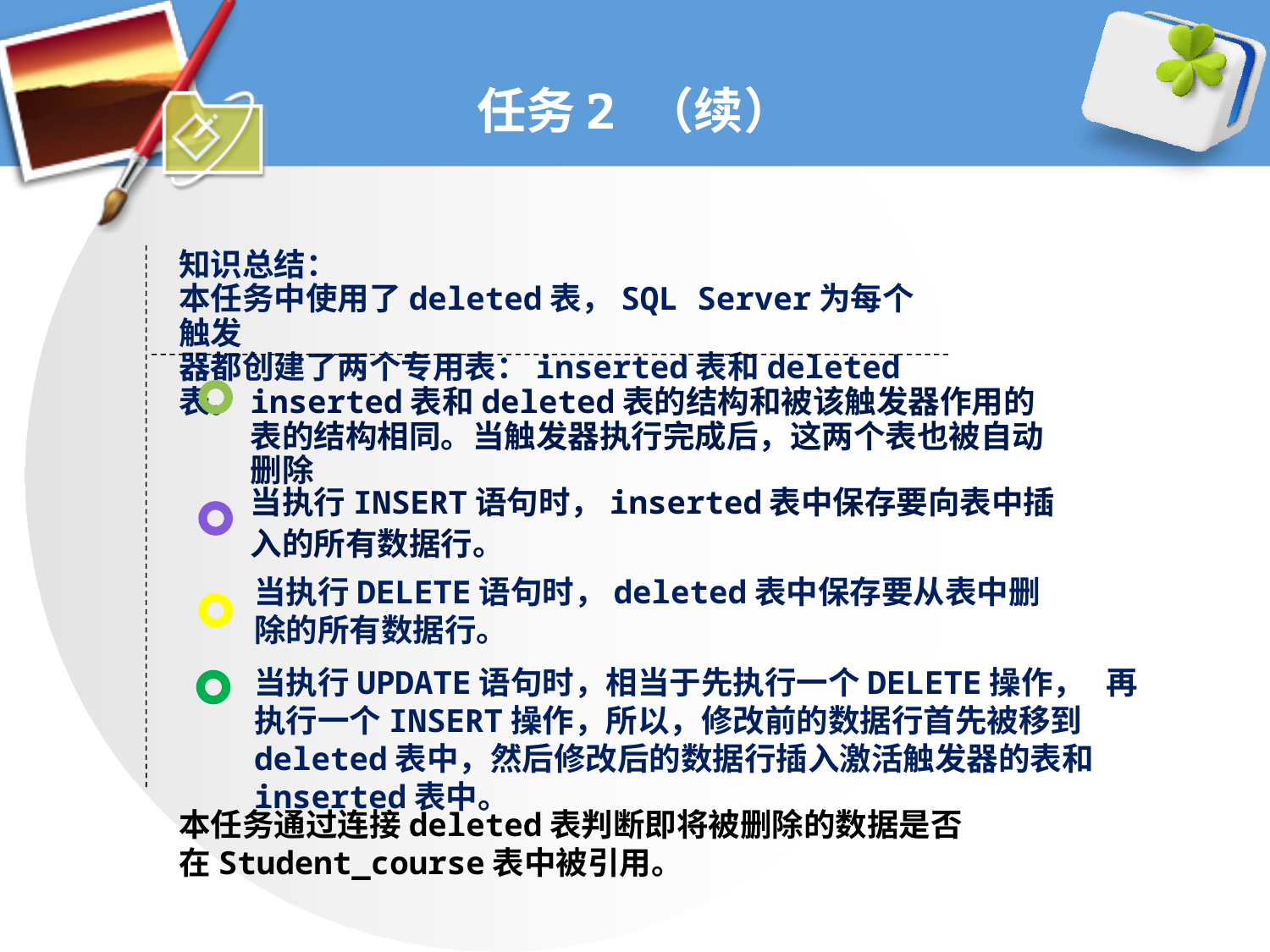

# 任务2  （续）
知识总结：
本任务中使用了deleted表，SQL Server为每个触发
器都创建了两个专用表：inserted表和deleted表。

inserted表和deleted表的结构和被该触发器作用的表的结构相同。当触发器执行完成后，这两个表也被自动删除

当执行INSERT语句时，inserted表中保存要向表中插入的所有数据行。

当执行DELETE语句时，deleted表中保存要从表中删除的所有数据行。

当执行UPDATE语句时，相当于先执行一个DELETE操作，   再执行一个INSERT操作，所以，修改前的数据行首先被移到deleted表中，然后修改后的数据行插入激活触发器的表和inserted表中。

本任务通过连接deleted表判断即将被删除的数据是否在Student_course表中被引用。